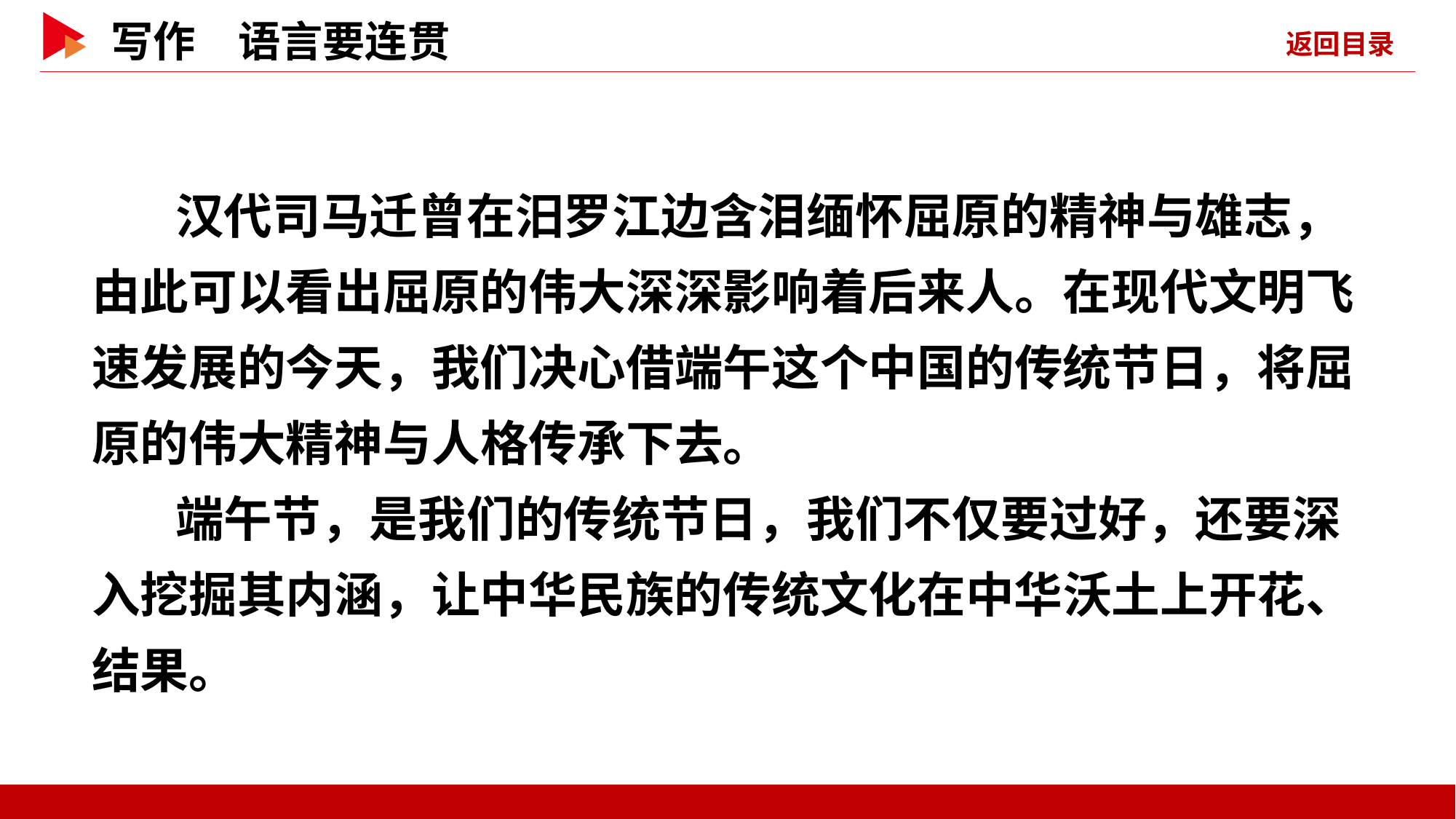

汉代司马迁曾在汨罗江边含泪缅怀屈原的精神与雄志，由此可以看出屈原的伟大深深影响着后来人。在现代文明飞速发展的今天，我们决心借端午这个中国的传统节日，将屈原的伟大精神与人格传承下去。
端午节，是我们的传统节日，我们不仅要过好，还要深入挖掘其内涵，让中华民族的传统文化在中华沃土上开花、结果。